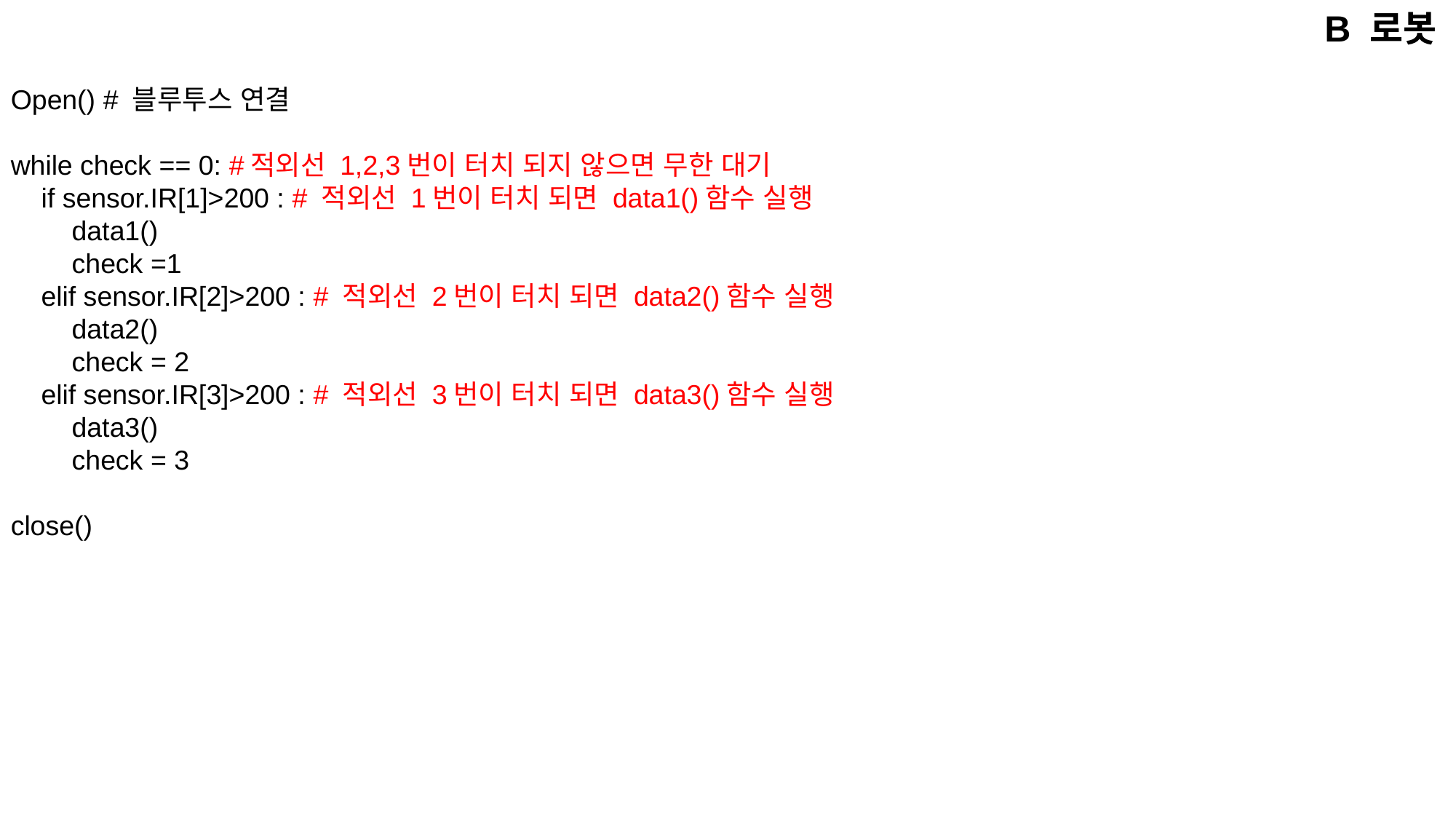

B 로봇
Open() # 블루투스 연결

while check == 0: #적외선 1,2,3번이 터치 되지 않으면 무한 대기
    if sensor.IR[1]>200 : # 적외선 1번이 터치 되면 data1()함수 실행
        data1()
        check =1
    elif sensor.IR[2]>200 : # 적외선 2번이 터치 되면 data2()함수 실행
        data2()
        check = 2
    elif sensor.IR[3]>200 : # 적외선 3번이 터치 되면 data3()함수 실행
        data3()
        check = 3

close()